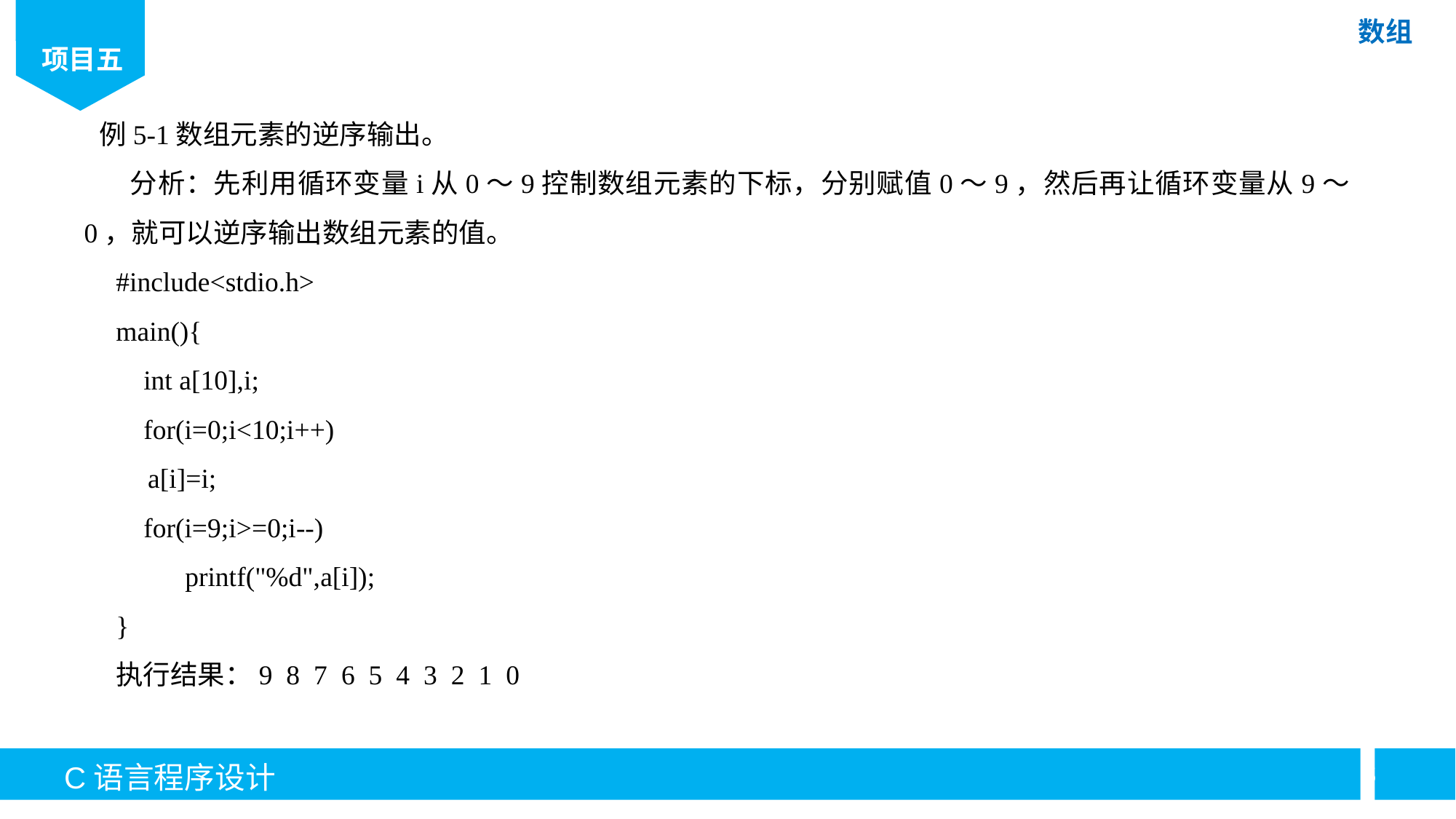

例5-1数组元素的逆序输出。
 分析：先利用循环变量i从0～9控制数组元素的下标，分别赋值0～9，然后再让循环变量从9～0，就可以逆序输出数组元素的值。
#include<stdio.h>
main(){
    int a[10],i;
    for(i=0;i<10;i++)
a[i]=i;
    for(i=9;i>=0;i--)
          printf("%d",a[i]);
}
执行结果：9  8  7  6  5  4  3  2  1  0